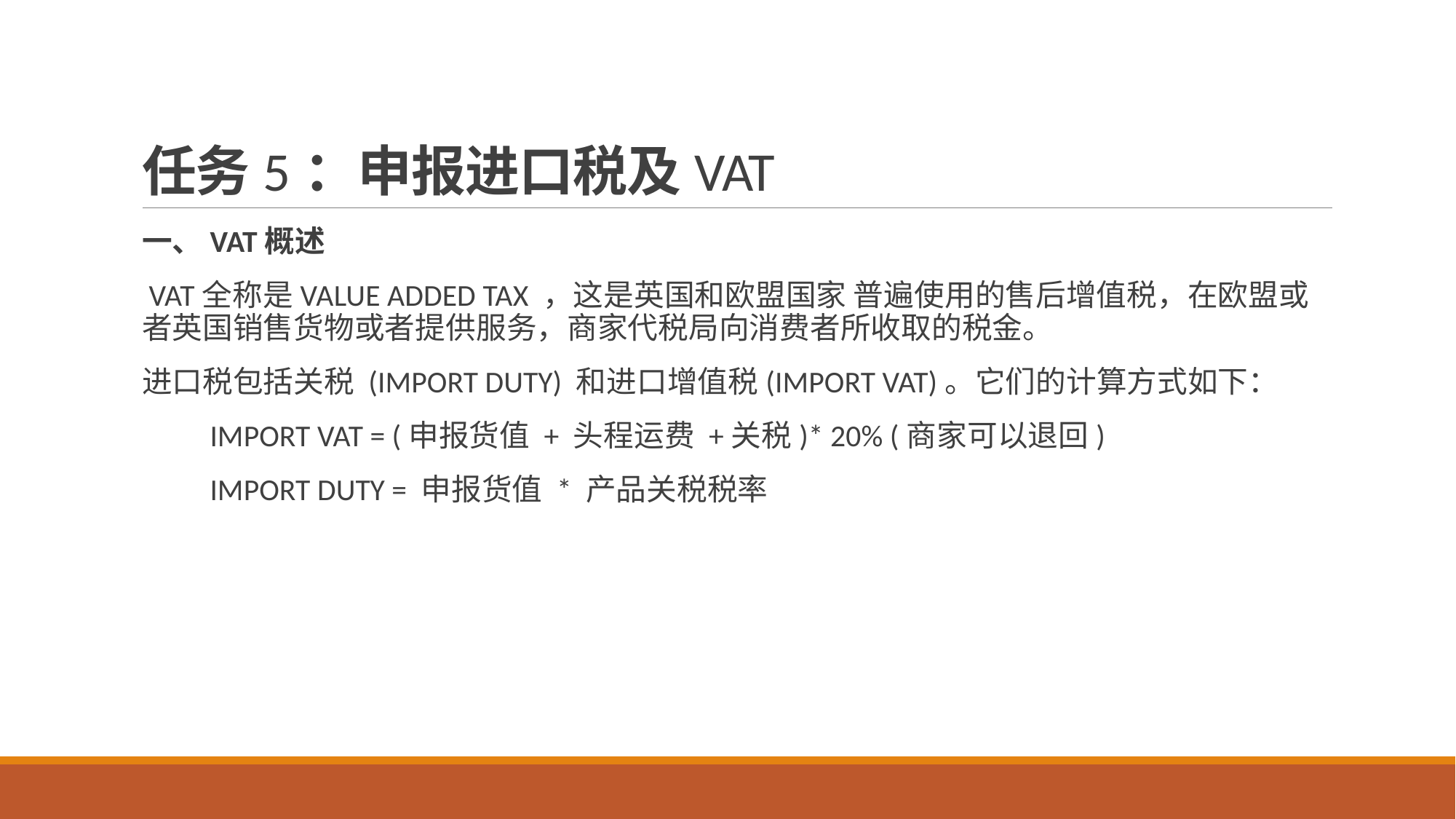

# 任务5：申报进口税及VAT
一、VAT概述
 VAT全称是VALUE ADDED TAX ，这是英国和欧盟国家 普遍使用的售后增值税，在欧盟或者英国销售货物或者提供服务，商家代税局向消费者所收取的税金。
进口税包括关税 (IMPORT DUTY) 和进口增值税(IMPORT VAT)。它们的计算方式如下：
　　IMPORT VAT = (申报货值 + 头程运费 +关税)* 20% (商家可以退回)
　　IMPORT DUTY = 申报货值 * 产品关税税率